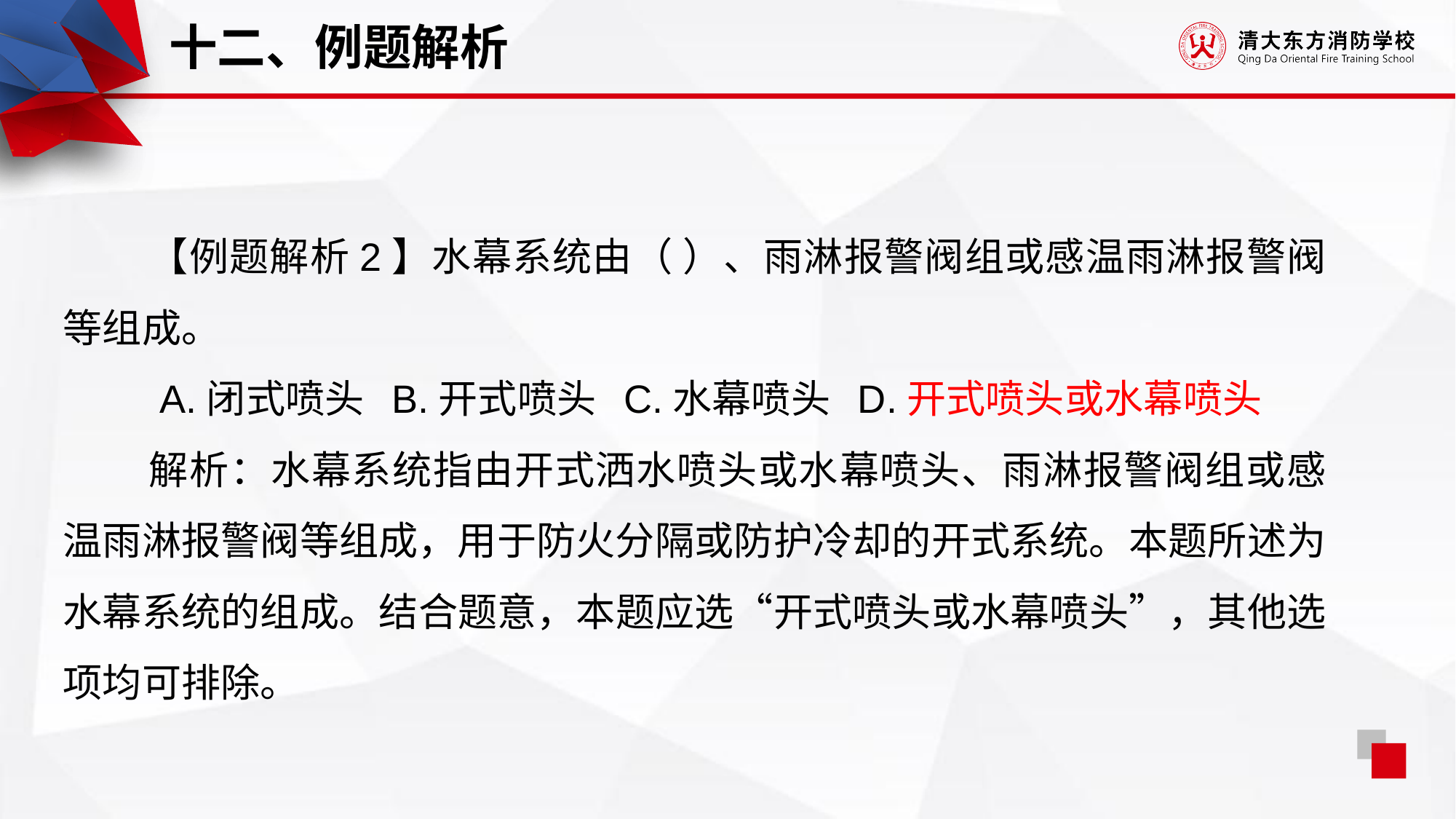

十二、例题解析

【例题解析2】水幕系统由（ ）、雨淋报警阀组或感温雨淋报警阀等组成。
 A.闭式喷头  B.开式喷头  C.水幕喷头  D.开式喷头或水幕喷头
解析：水幕系统指由开式洒水喷头或水幕喷头、雨淋报警阀组或感温雨淋报警阀等组成，用于防火分隔或防护冷却的开式系统。本题所述为水幕系统的组成。结合题意，本题应选“开式喷头或水幕喷头”，其他选项均可排除。